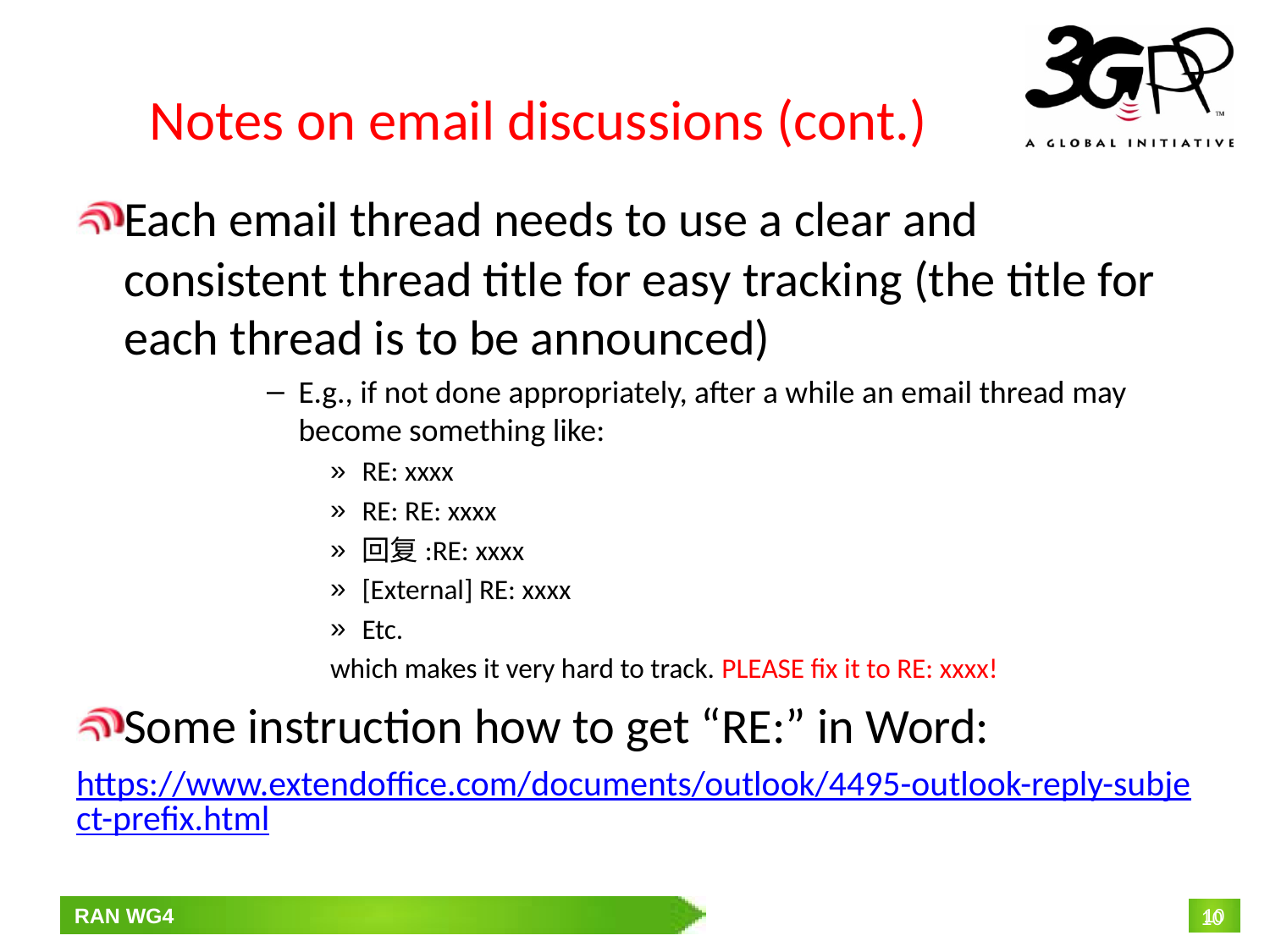

# Notes on email discussions (cont.)
Each email thread needs to use a clear and consistent thread title for easy tracking (the title for each thread is to be announced)
E.g., if not done appropriately, after a while an email thread may become something like:
RE: xxxx
RE: RE: xxxx
回复:RE: xxxx
[External] RE: xxxx
Etc.
which makes it very hard to track. PLEASE fix it to RE: xxxx!
Some instruction how to get “RE:” in Word:
https://www.extendoffice.com/documents/outlook/4495-outlook-reply-subject-prefix.html

10